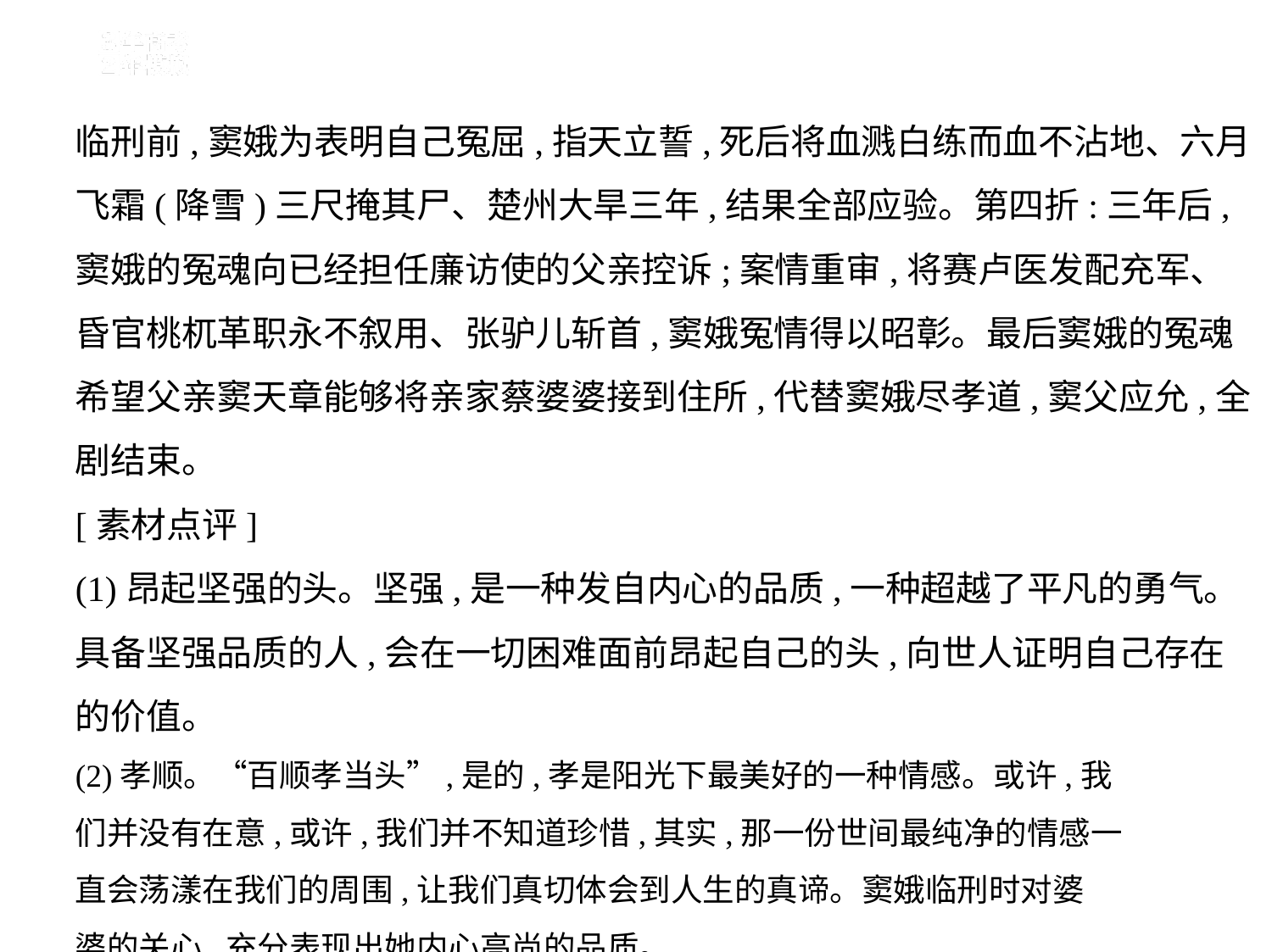

临刑前,窦娥为表明自己冤屈,指天立誓,死后将血溅白练而血不沾地、六月飞霜(降雪)三尺掩其尸、楚州大旱三年,结果全部应验。第四折:三年后,窦娥的冤魂向已经担任廉访使的父亲控诉;案情重审,将赛卢医发配充军、昏官桃杌革职永不叙用、张驴儿斩首,窦娥冤情得以昭彰。最后窦娥的冤魂希望父亲窦天章能够将亲家蔡婆婆接到住所,代替窦娥尽孝道,窦父应允,全剧结束。
[素材点评]
(1)昂起坚强的头。坚强,是一种发自内心的品质,一种超越了平凡的勇气。
具备坚强品质的人,会在一切困难面前昂起自己的头,向世人证明自己存在
的价值。
(2)孝顺。“百顺孝当头”,是的,孝是阳光下最美好的一种情感。或许,我
们并没有在意,或许,我们并不知道珍惜,其实,那一份世间最纯净的情感一
直会荡漾在我们的周围,让我们真切体会到人生的真谛。窦娥临刑时对婆
婆的关心,充分表现出她内心高尚的品质。